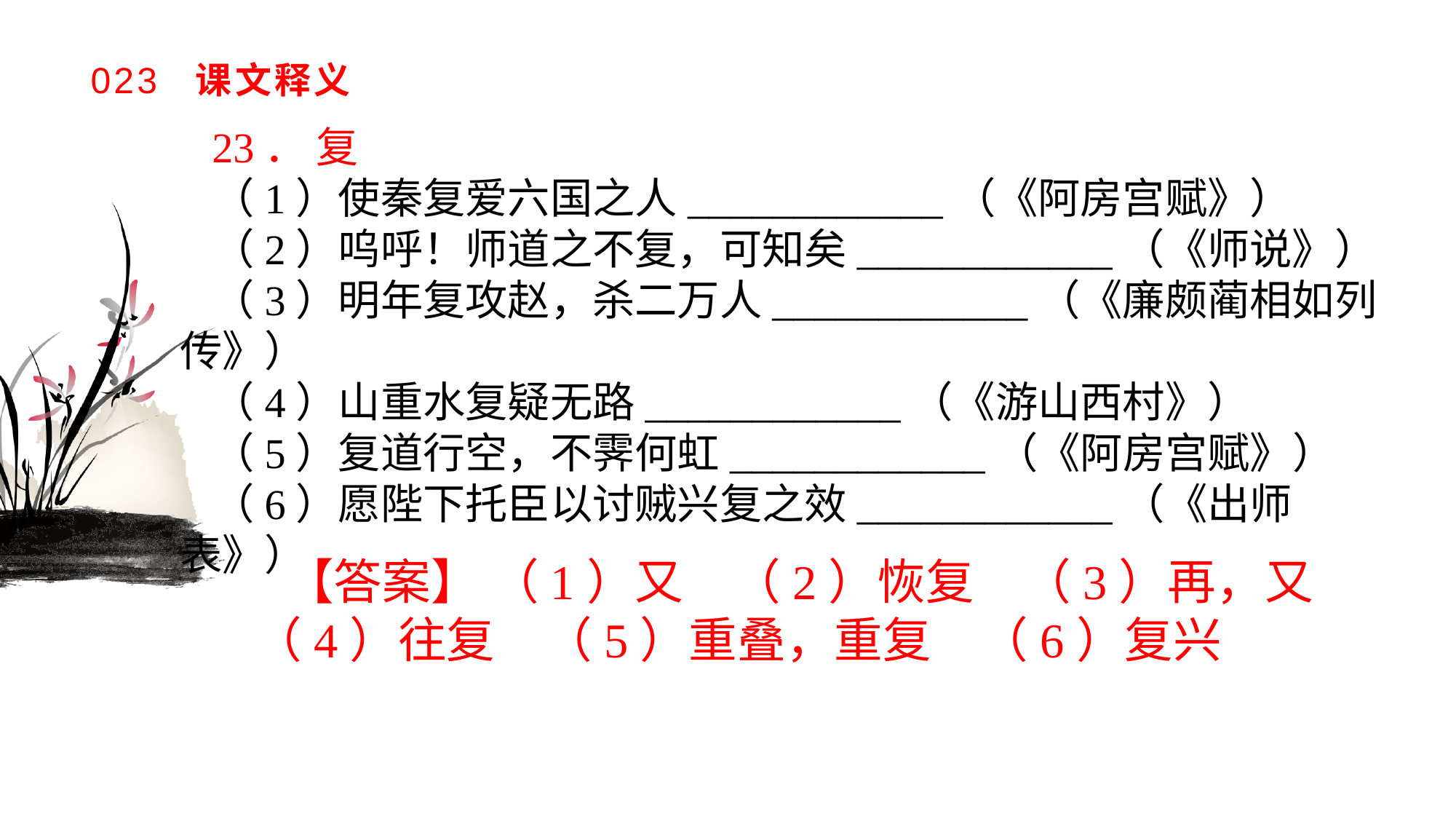

# 023  课文释义
23． 复
（1）使秦复爱六国之人____________（《阿房宫赋》）（2）呜呼！师道之不复，可知矣____________（《师说》）（3）明年复攻赵，杀二万人____________（《廉颇蔺相如列传》）（4）山重水复疑无路____________（《游山西村》）（5）复道行空，不霁何虹____________（《阿房宫赋》）（6）愿陛下托臣以讨贼兴复之效____________（《出师表》）
【答案】 （1）又　（2）恢复　（3）再，又　（4）往复　（5）重叠，重复　（6）复兴